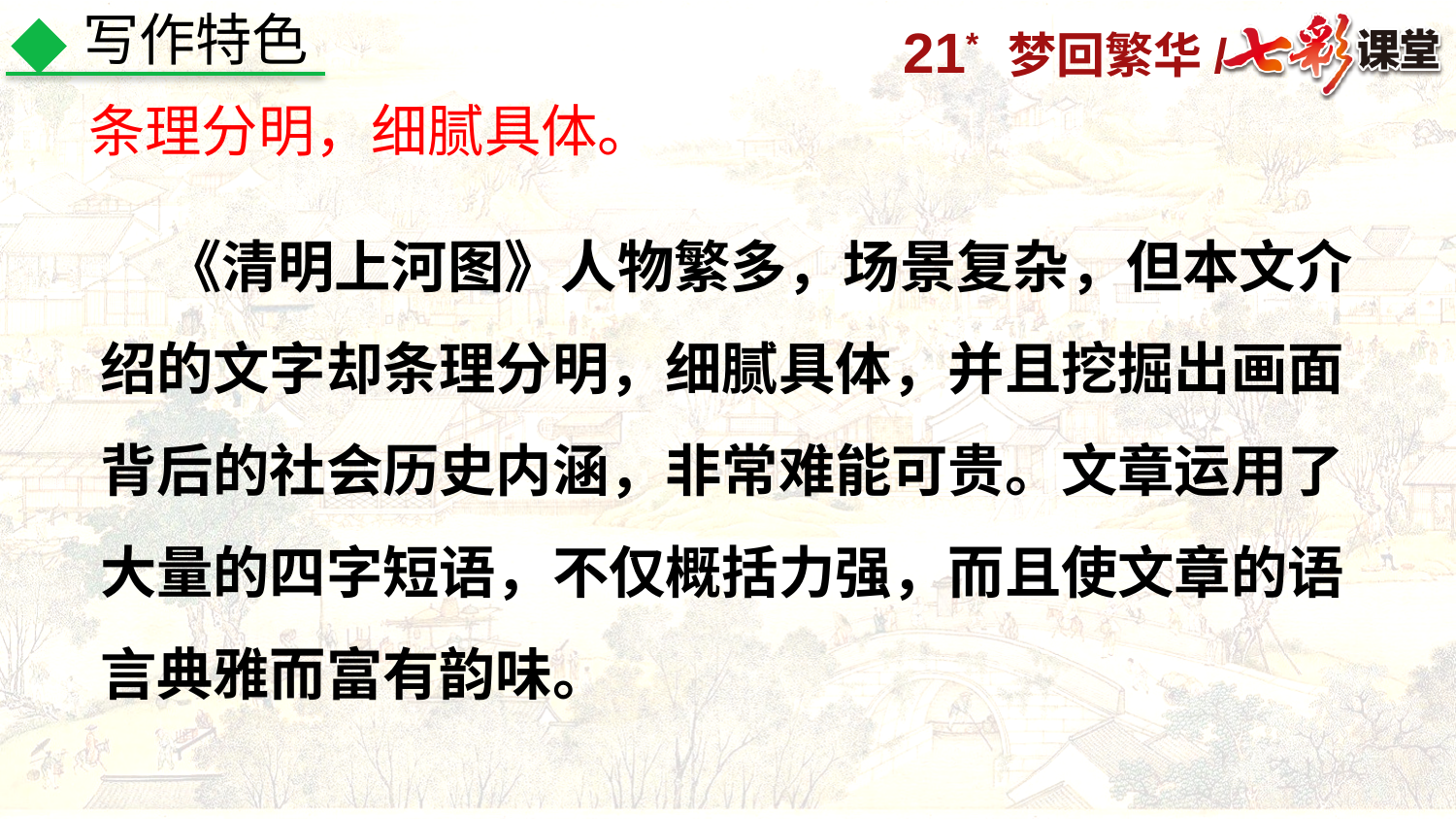

写作特色

条理分明，细腻具体。
    《清明上河图》人物繁多，场景复杂，但本文介绍的文字却条理分明，细腻具体，并且挖掘出画面背后的社会历史内涵，非常难能可贵。文章运用了大量的四字短语，不仅概括力强，而且使文章的语言典雅而富有韵味。